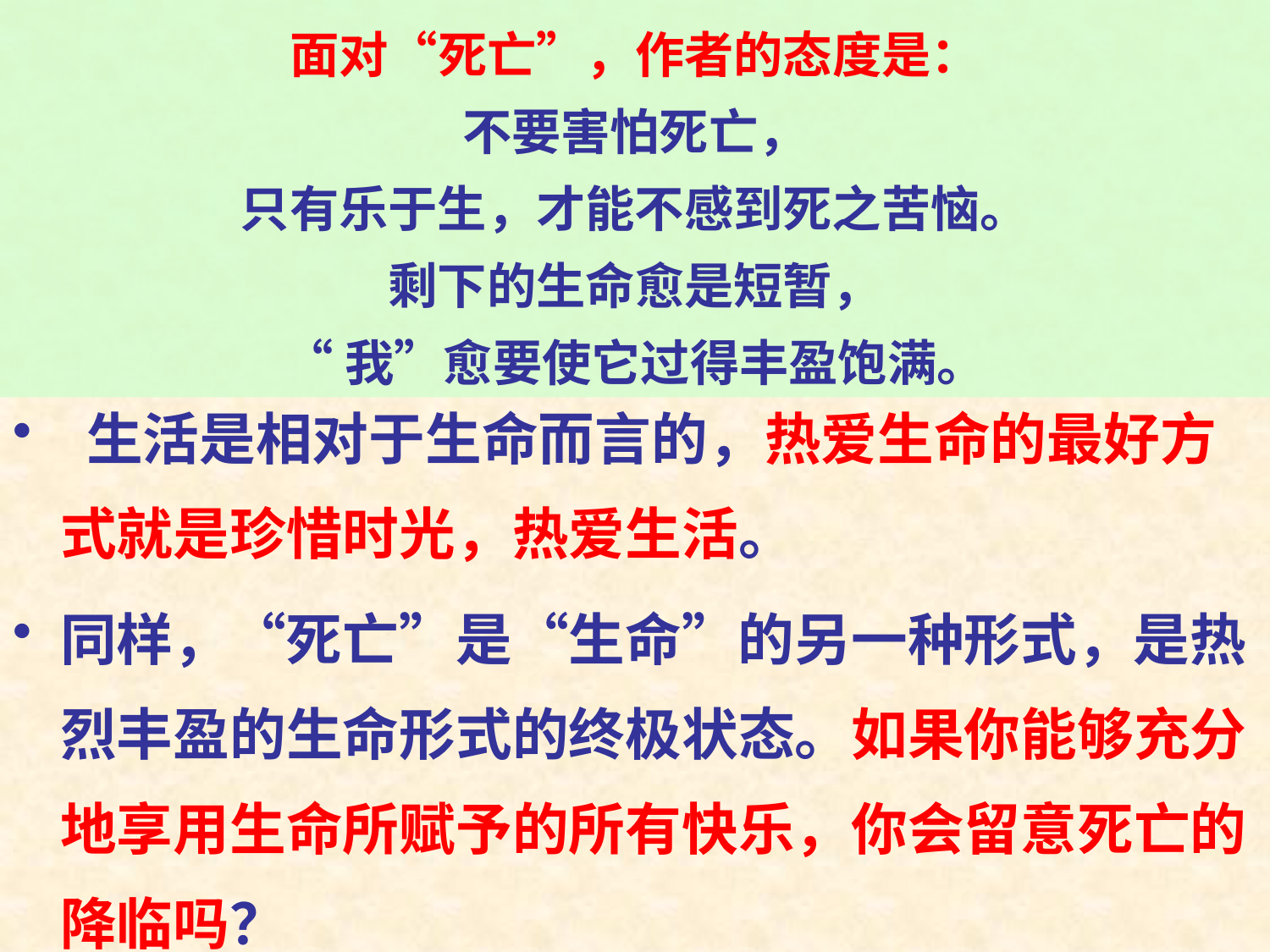

面对“死亡”，作者的态度是：
不要害怕死亡，
只有乐于生，才能不感到死之苦恼。
剩下的生命愈是短暂，
“我”愈要使它过得丰盈饱满。
 生活是相对于生命而言的，热爱生命的最好方式就是珍惜时光，热爱生活。
同样，“死亡”是“生命”的另一种形式，是热烈丰盈的生命形式的终极状态。如果你能够充分地享用生命所赋予的所有快乐，你会留意死亡的降临吗？